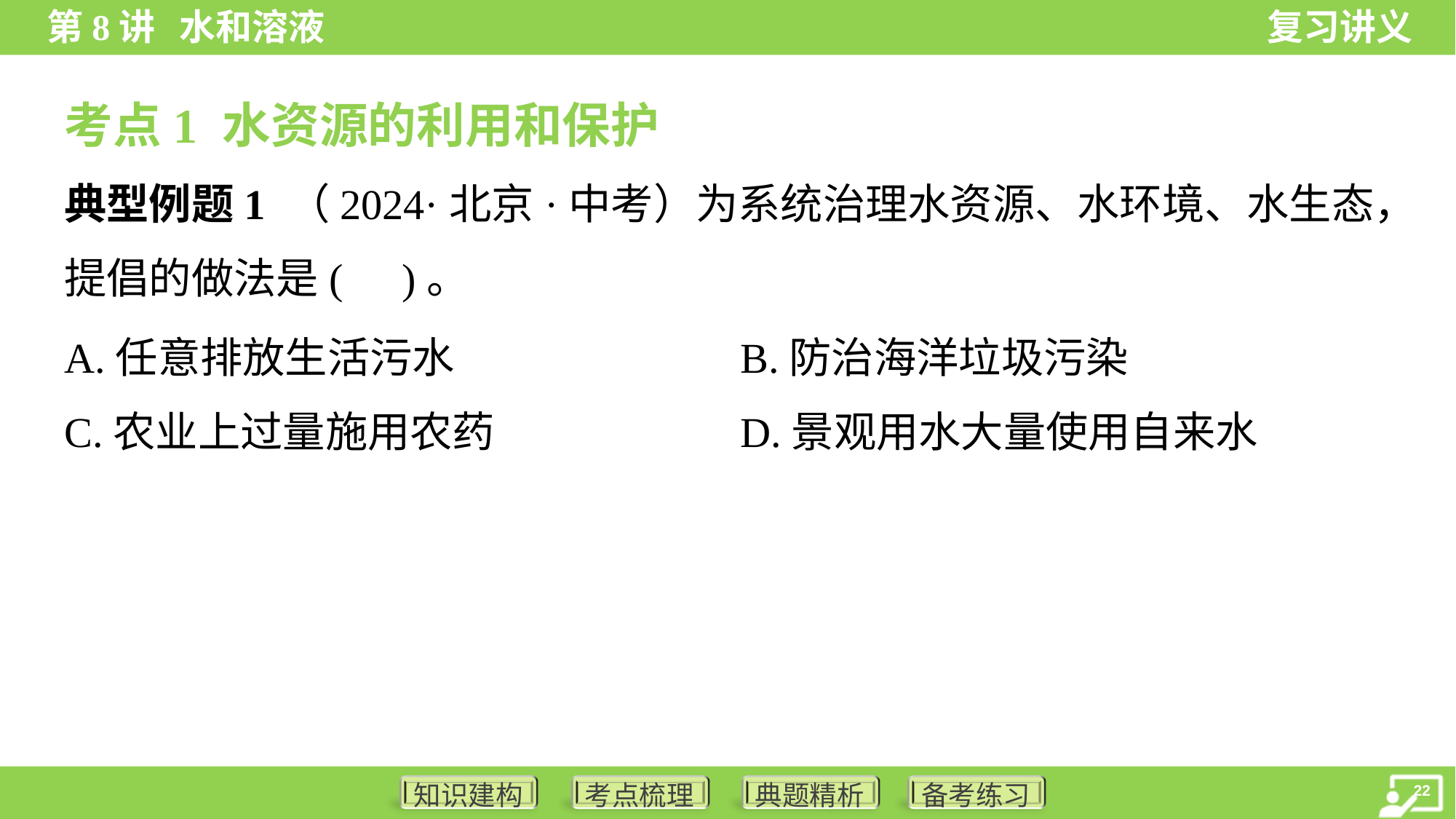

考点1 水资源的利用和保护
典型例题1 （2024·北京·中考）为系统治理水资源、水环境、水生态，
提倡的做法是(     )。
A.任意排放生活污水	B.防治海洋垃圾污染
C.农业上过量施用农药	D.景观用水大量使用自来水